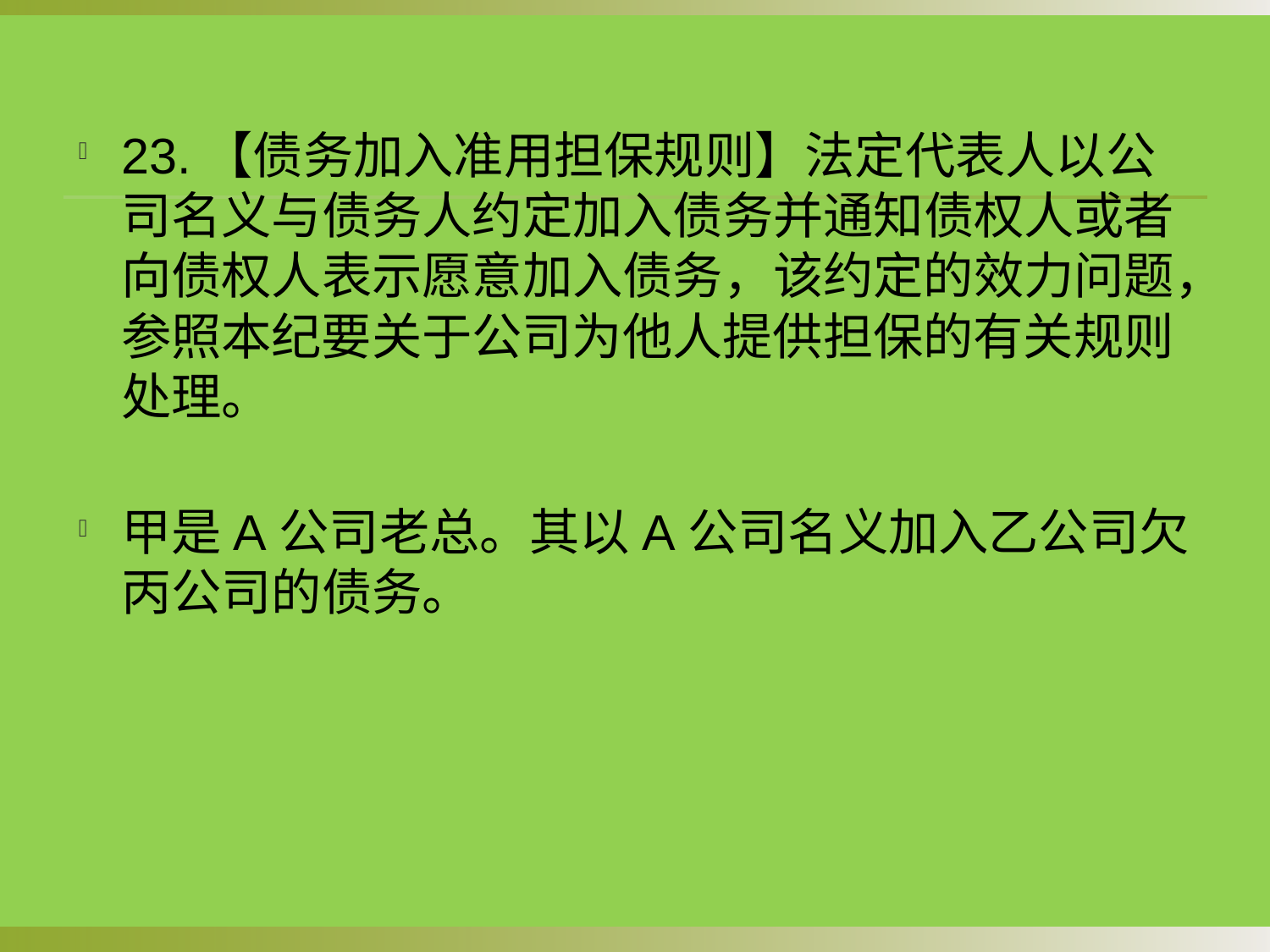

23.【债务加入准用担保规则】法定代表人以公司名义与债务人约定加入债务并通知债权人或者向债权人表示愿意加入债务，该约定的效力问题，参照本纪要关于公司为他人提供担保的有关规则处理。

甲是A公司老总。其以A公司名义加入乙公司欠丙公司的债务。